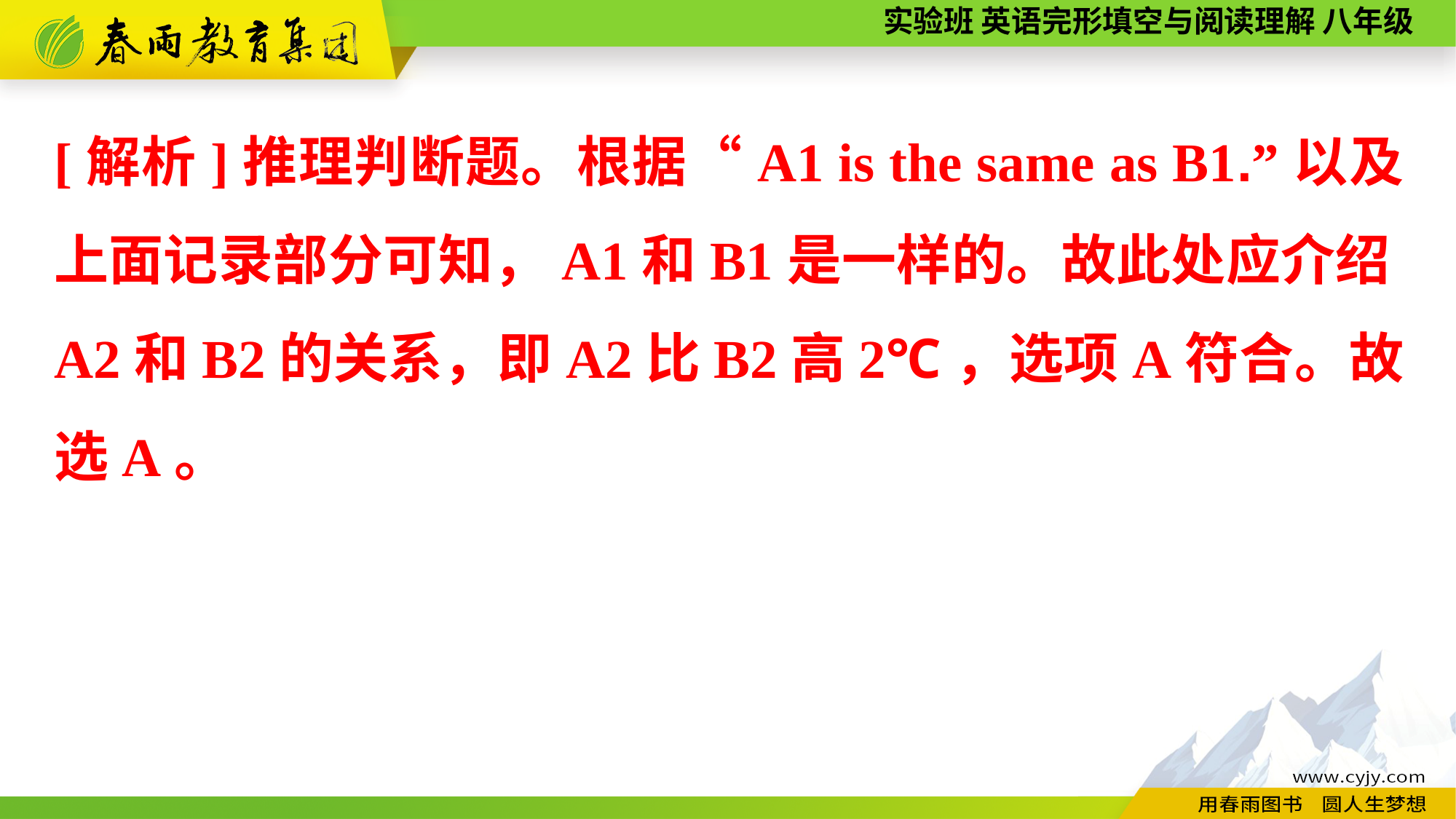

[解析]推理判断题。根据“A1 is the same as B1.”以及上面记录部分可知，A1和B1是一样的。故此处应介绍A2和B2的关系，即A2比B2高2℃，选项A符合。故选A。